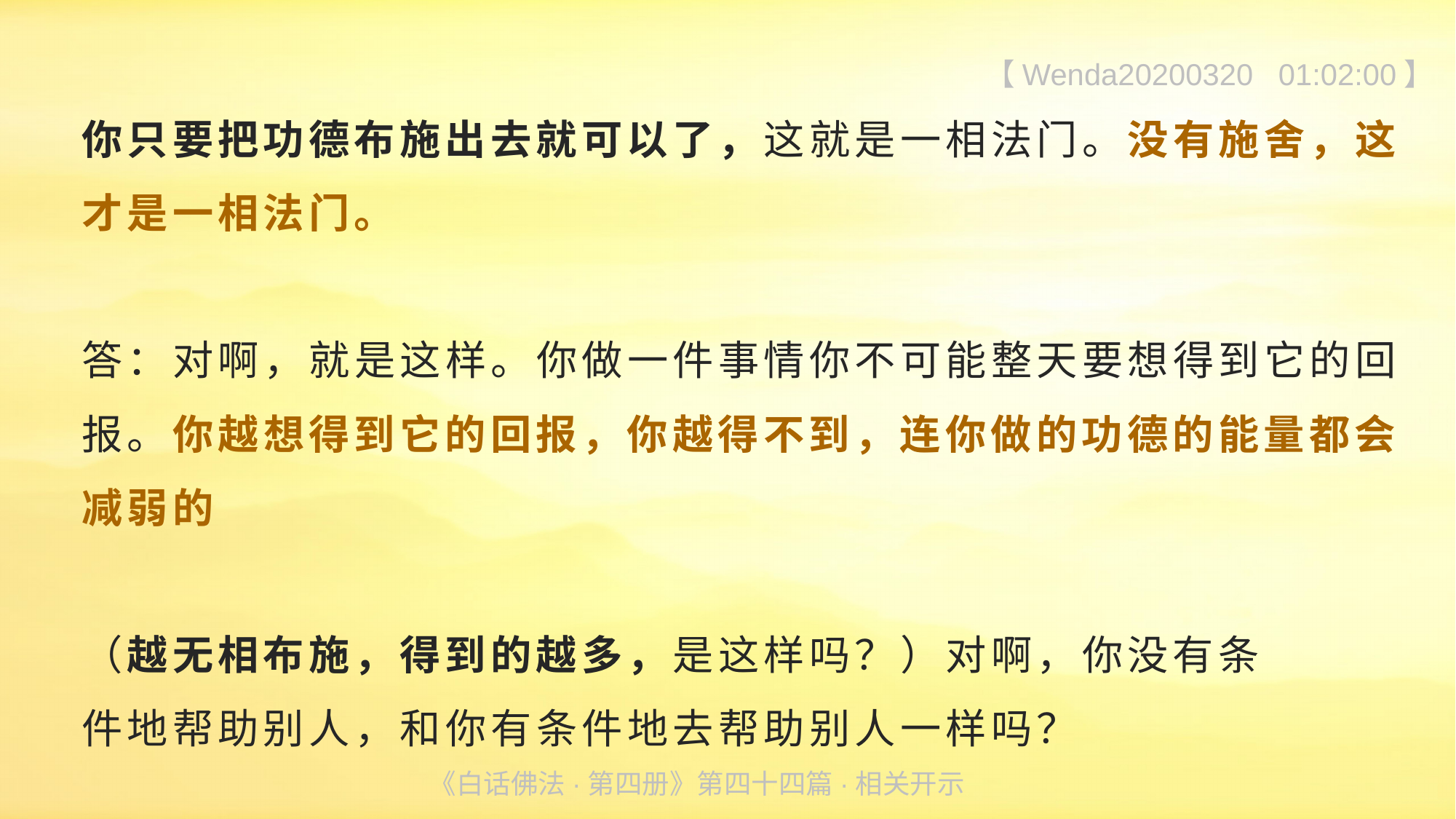

【Wenda20200320   01:02:00】
你只要把功德布施出去就可以了，这就是一相法门。没有施舍，这才是一相法门。

答：对啊，就是这样。你做一件事情你不可能整天要想得到它的回报。你越想得到它的回报，你越得不到，连你做的功德的能量都会减弱的

（越无相布施，得到的越多，是这样吗？）对啊，你没有条
件地帮助别人，和你有条件地去帮助别人一样吗？
《白话佛法·第四册》第四十四篇·相关开示